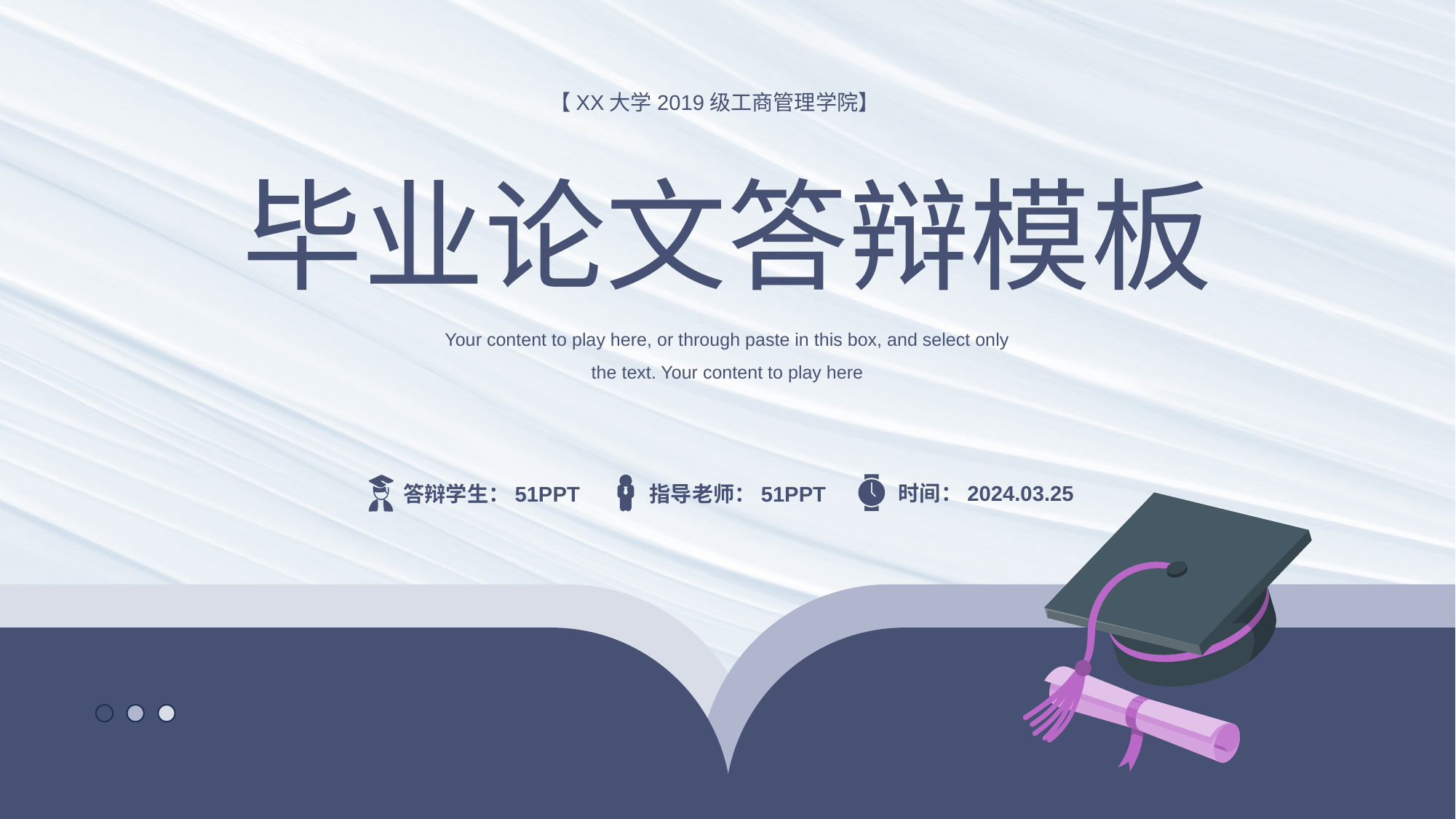

【XX大学2019级工商管理学院】
毕业论文答辩模板
Your content to play here, or through paste in this box, and select only the text. Your content to play here

时间：2024.03.25

指导老师：51PPT

答辩学生：51PPT